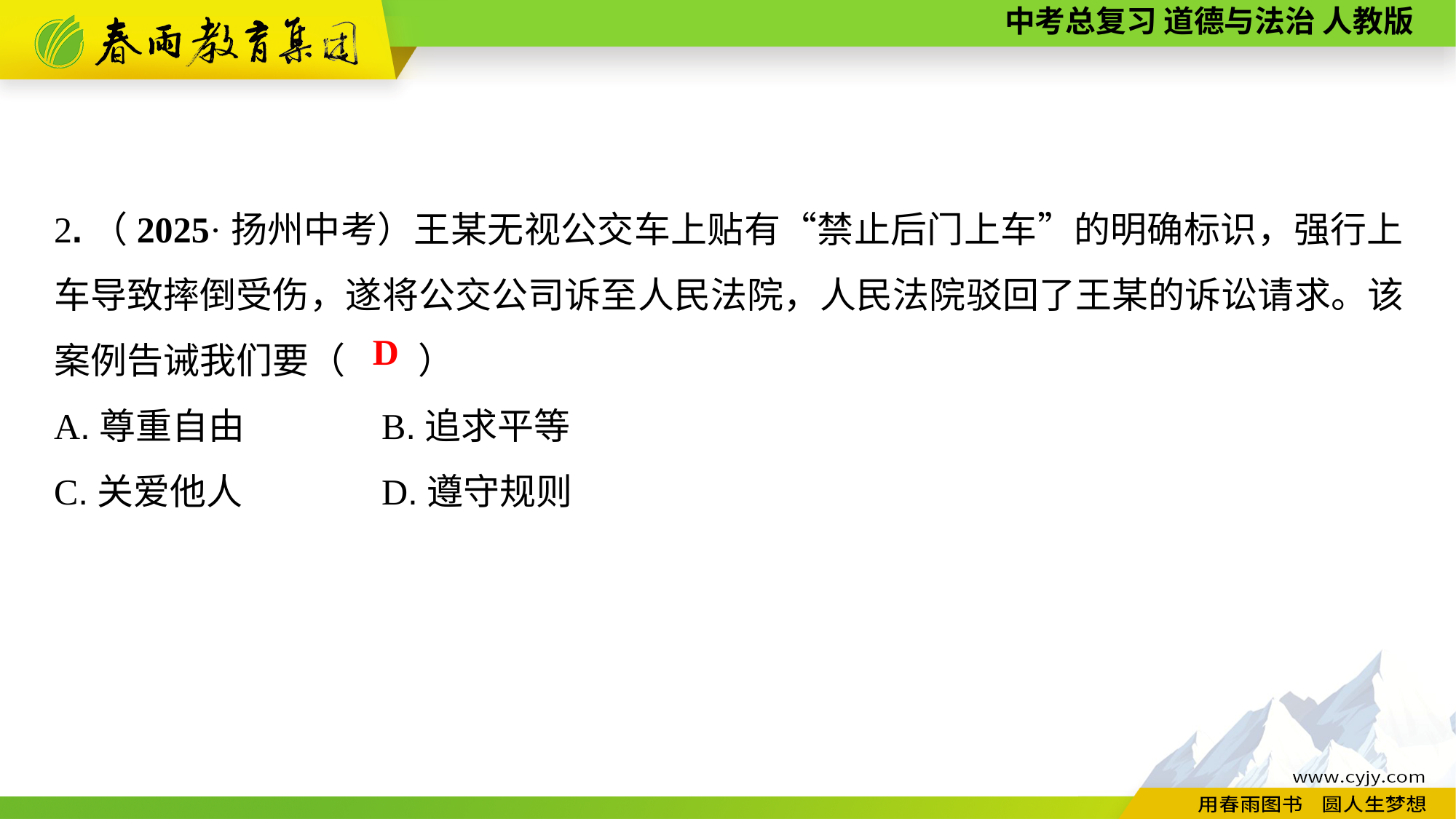

2.（2025·扬州中考）王某无视公交车上贴有“禁止后门上车”的明确标识，强行上车导致摔倒受伤，遂将公交公司诉至人民法院，人民法院驳回了王某的诉讼请求。该案例告诫我们要（　　）
A.尊重自由		B.追求平等
C.关爱他人		D.遵守规则
D